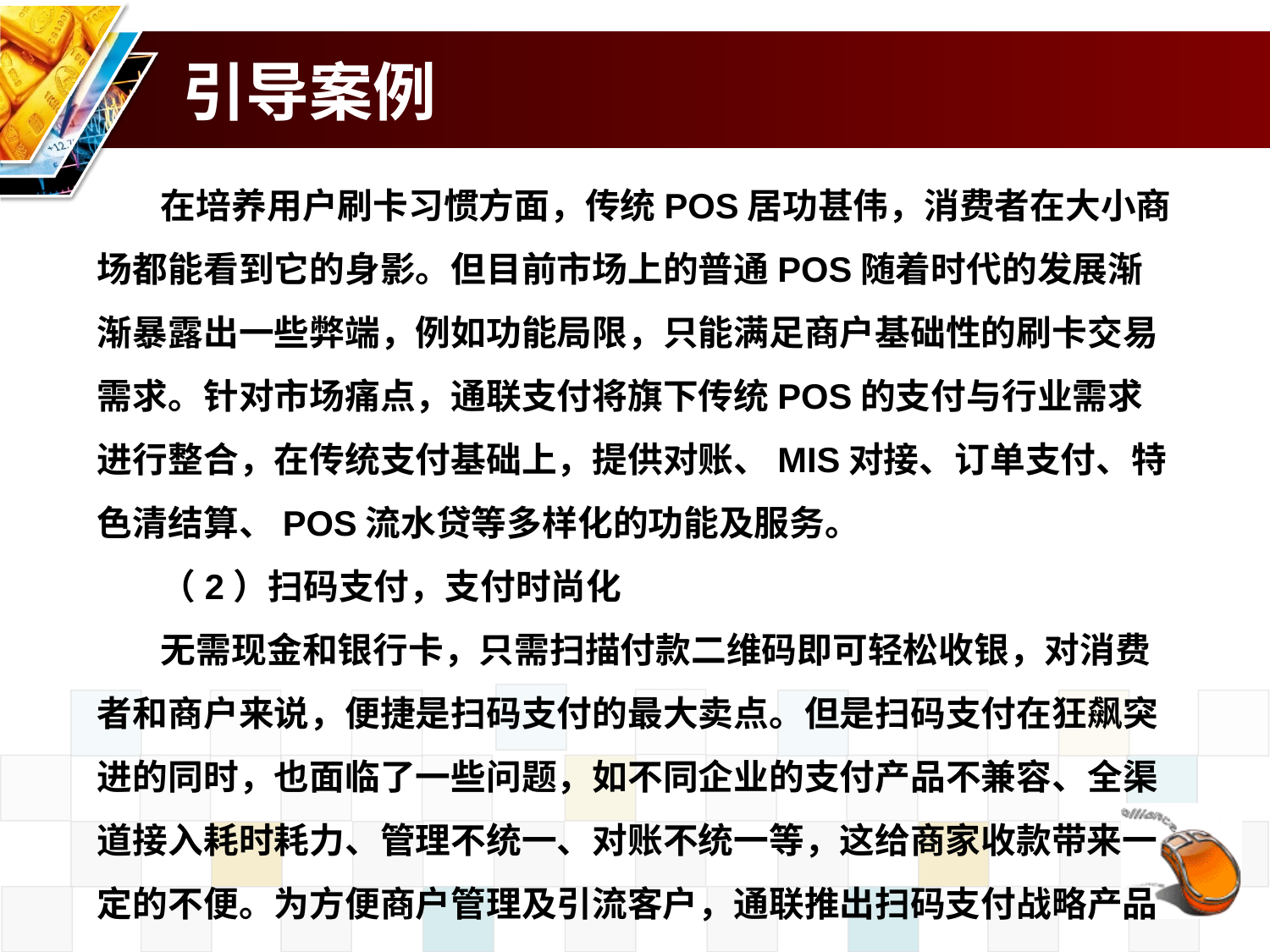

# 引导案例
在培养用户刷卡习惯方面，传统POS居功甚伟，消费者在大小商场都能看到它的身影。但目前市场上的普通POS随着时代的发展渐渐暴露出一些弊端，例如功能局限，只能满足商户基础性的刷卡交易需求。针对市场痛点，通联支付将旗下传统POS的支付与行业需求进行整合，在传统支付基础上，提供对账、MIS对接、订单支付、特色清结算、POS流水贷等多样化的功能及服务。
（2）扫码支付，支付时尚化
无需现金和银行卡，只需扫描付款二维码即可轻松收银，对消费者和商户来说，便捷是扫码支付的最大卖点。但是扫码支付在狂飙突进的同时，也面临了一些问题，如不同企业的支付产品不兼容、全渠道接入耗时耗力、管理不统一、对账不统一等，这给商家收款带来一定的不便。为方便商户管理及引流客户，通联推出扫码支付战略产品